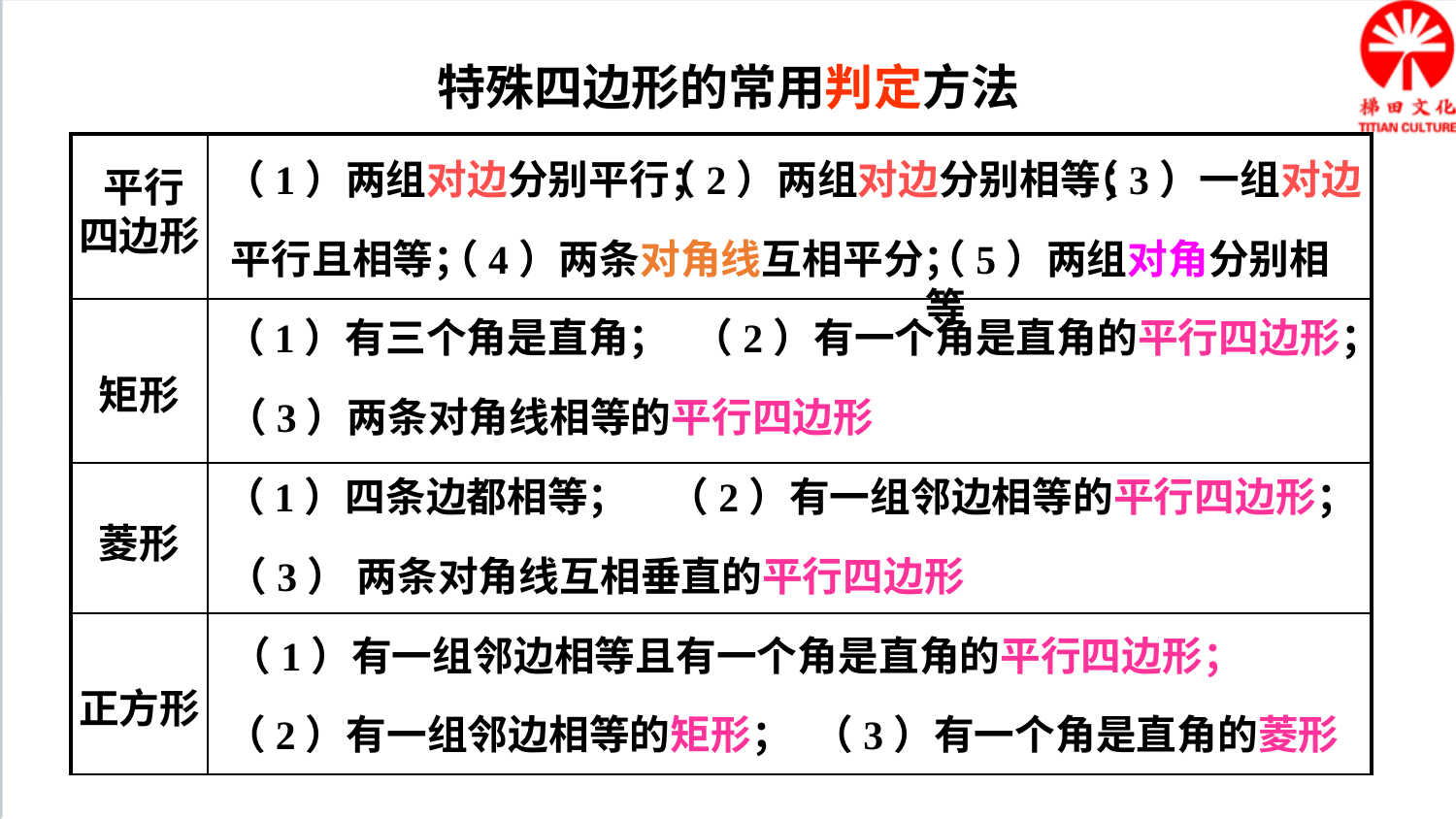

特殊四边形的常用判定方法
|  |  |
| --- | --- |
|  |  |
|  |  |
|  |  |
（1）两组对边分别平行；
（2）两组对边分别相等；
（3）一组对边
 平行
四边形
平行且相等；
（4）两条对角线互相平分；
（5）两组对角分别相等
（1）有三个角是直角；
（2）有一个角是直角的平行四边形；
矩形
（3）两条对角线相等的平行四边形
（1）四条边都相等；
（2）有一组邻边相等的平行四边形；
菱形
（3） 两条对角线互相垂直的平行四边形
（1）有一组邻边相等且有一个角是直角的平行四边形；
正方形
（2）有一组邻边相等的矩形；
（3）有一个角是直角的菱形